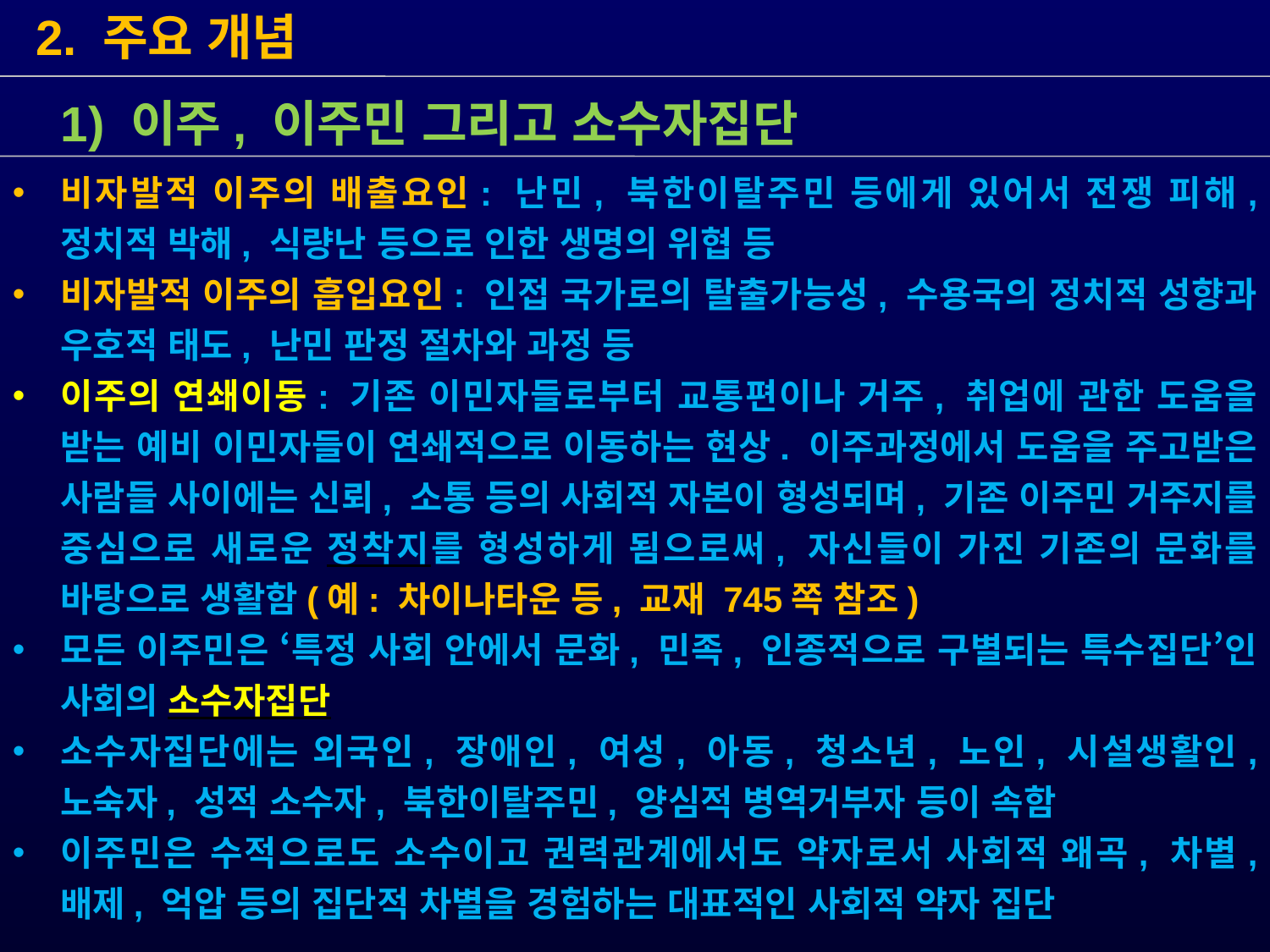

2. 주요 개념

  1) 이주, 이주민 그리고 소수자집단

비자발적 이주의 배출요인: 난민, 북한이탈주민 등에게 있어서 전쟁 피해, 정치적 박해, 식량난 등으로 인한 생명의 위협 등
비자발적 이주의 흡입요인: 인접 국가로의 탈출가능성, 수용국의 정치적 성향과 우호적 태도, 난민 판정 절차와 과정 등
이주의 연쇄이동: 기존 이민자들로부터 교통편이나 거주, 취업에 관한 도움을 받는 예비 이민자들이 연쇄적으로 이동하는 현상. 이주과정에서 도움을 주고받은 사람들 사이에는 신뢰, 소통 등의 사회적 자본이 형성되며, 기존 이주민 거주지를 중심으로 새로운 정착지를 형성하게 됨으로써, 자신들이 가진 기존의 문화를 바탕으로 생활함(예: 차이나타운 등, 교재 745쪽 참조)
모든 이주민은 ‘특정 사회 안에서 문화, 민족, 인종적으로 구별되는 특수집단’인 사회의 소수자집단
소수자집단에는 외국인, 장애인, 여성, 아동, 청소년, 노인, 시설생활인, 노숙자, 성적 소수자, 북한이탈주민, 양심적 병역거부자 등이 속함
이주민은 수적으로도 소수이고 권력관계에서도 약자로서 사회적 왜곡, 차별, 배제, 억압 등의 집단적 차별을 경험하는 대표적인 사회적 약자 집단